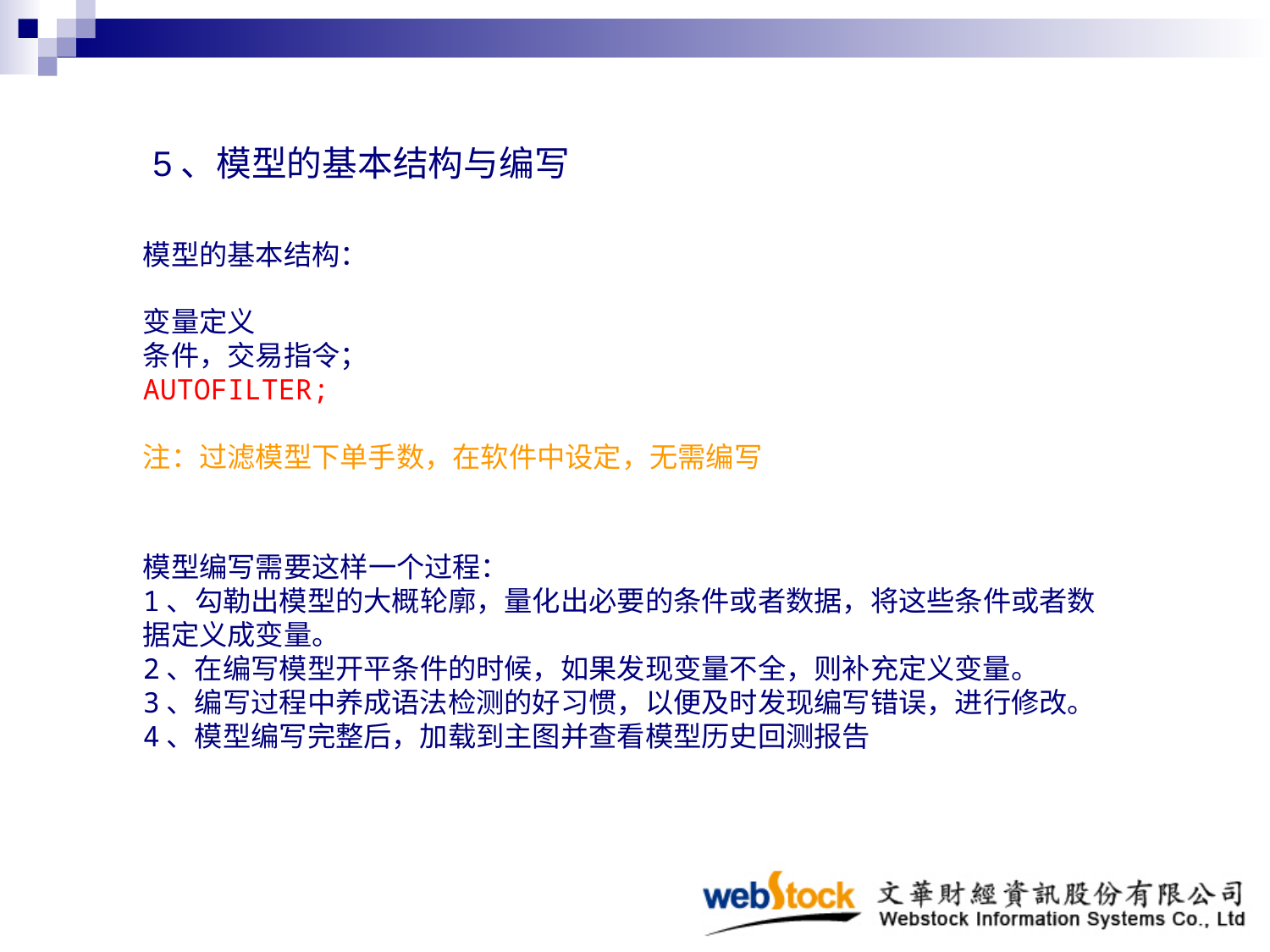

5、模型的基本结构与编写
模型的基本结构：

变量定义
条件，交易指令；
AUTOFILTER;

注：过滤模型下单手数，在软件中设定，无需编写

模型编写需要这样一个过程：
1、勾勒出模型的大概轮廓，量化出必要的条件或者数据，将这些条件或者数据定义成变量。
2、在编写模型开平条件的时候，如果发现变量不全，则补充定义变量。
3、编写过程中养成语法检测的好习惯，以便及时发现编写错误，进行修改。
4、模型编写完整后，加载到主图并查看模型历史回测报告